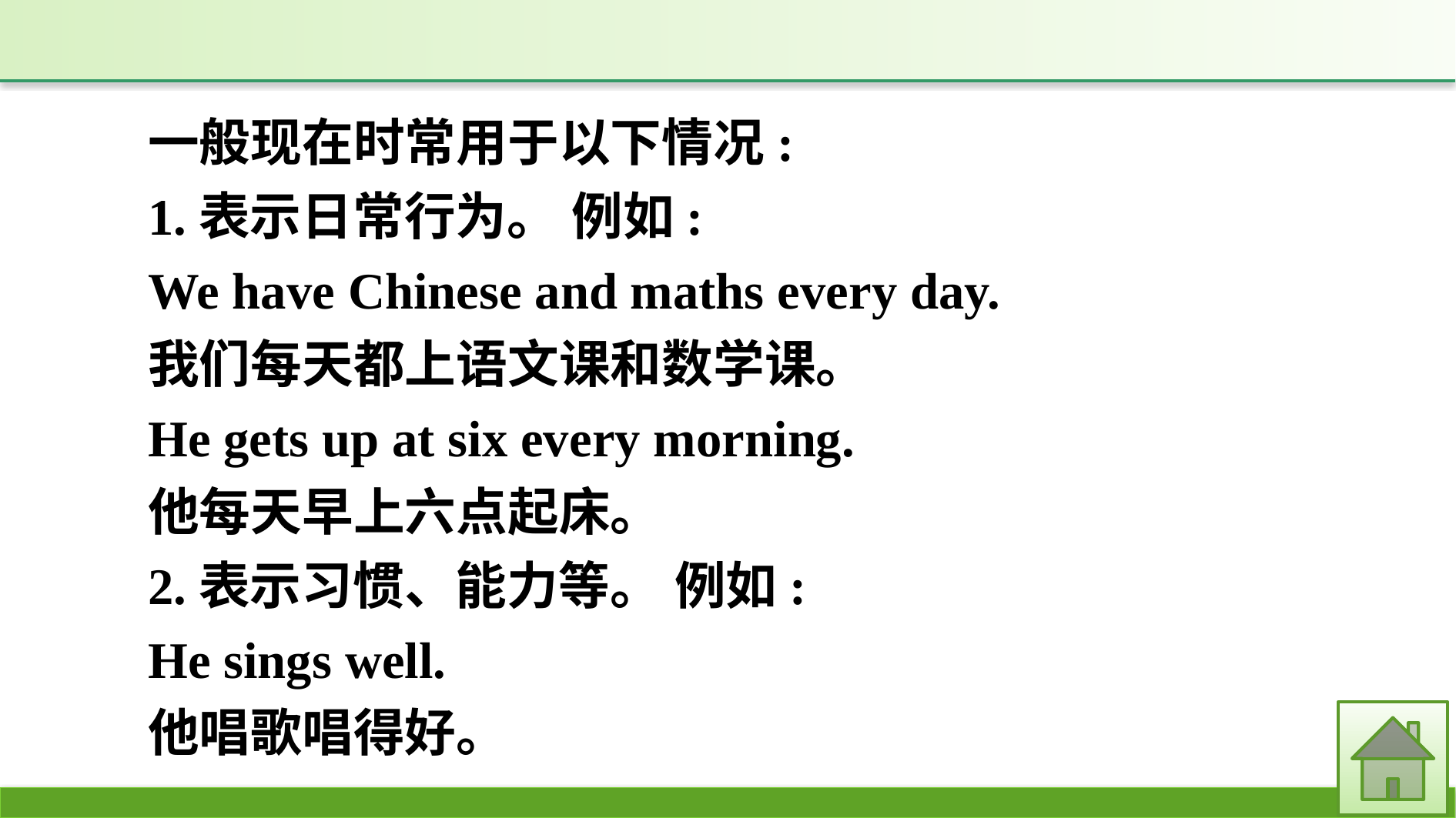

一般现在时常用于以下情况:
1.表示日常行为。 例如:
We have Chinese and maths every day.
我们每天都上语文课和数学课。
He gets up at six every morning.
他每天早上六点起床。
2.表示习惯、能力等。 例如:
He sings well.
他唱歌唱得好。